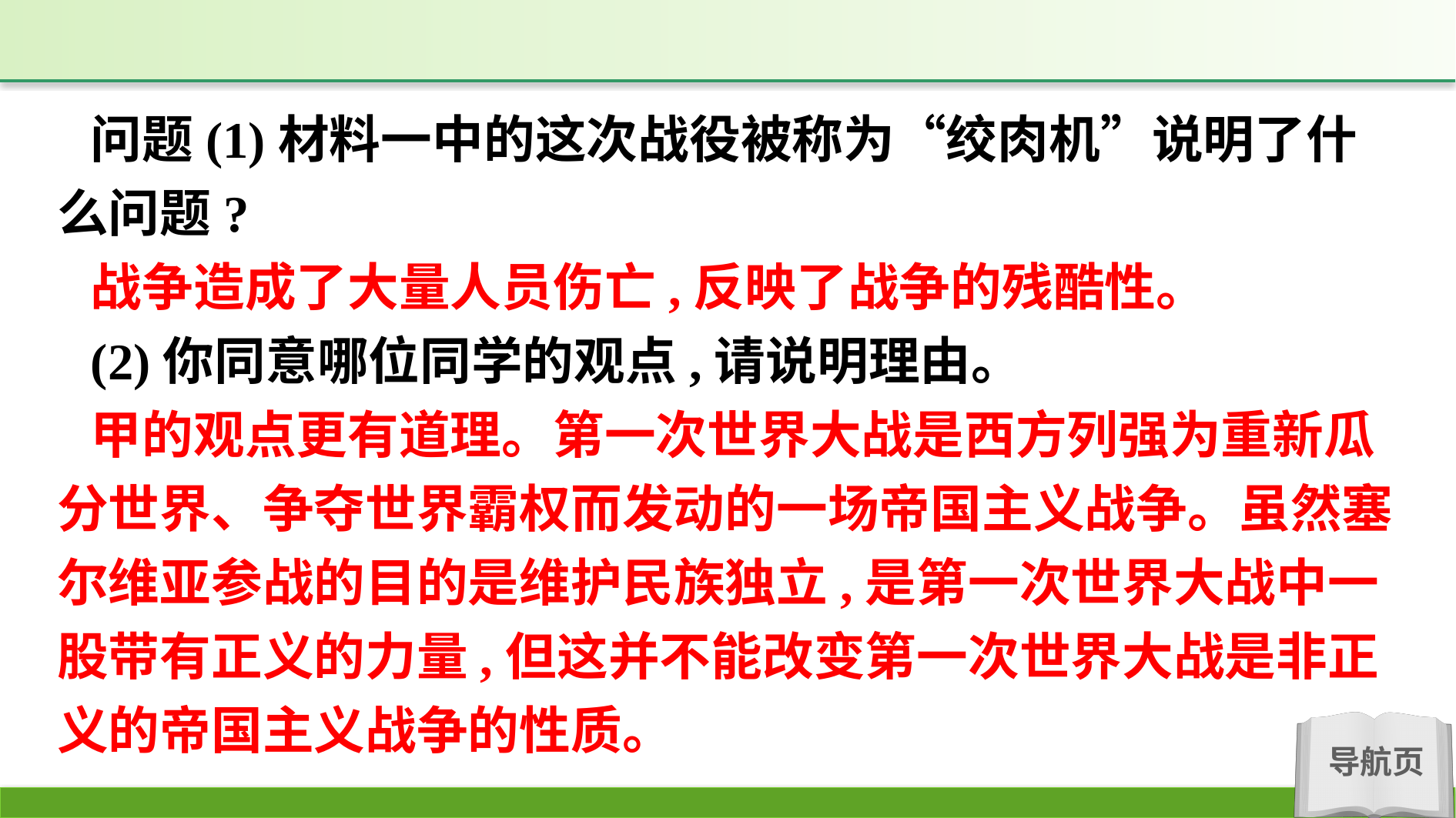

问题(1)材料一中的这次战役被称为“绞肉机”说明了什么问题?
战争造成了大量人员伤亡,反映了战争的残酷性。
(2)你同意哪位同学的观点,请说明理由。
甲的观点更有道理。第一次世界大战是西方列强为重新瓜分世界、争夺世界霸权而发动的一场帝国主义战争。虽然塞尔维亚参战的目的是维护民族独立,是第一次世界大战中一股带有正义的力量,但这并不能改变第一次世界大战是非正义的帝国主义战争的性质。